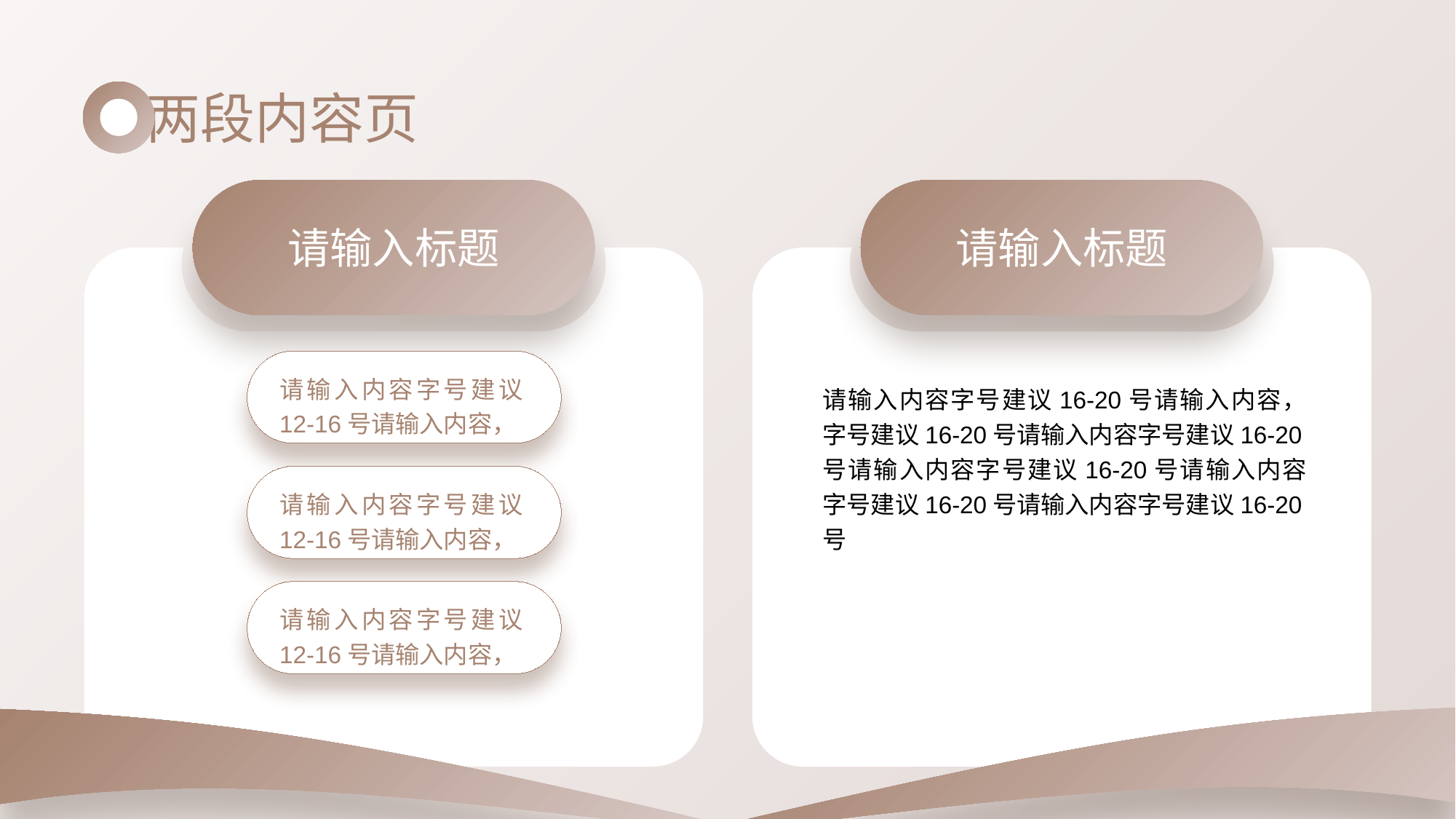

两段内容页

请输入标题

请输入内容字号建议12-16号请输入内容，

请输入内容字号建议12-16号请输入内容，

请输入内容字号建议12-16号请输入内容，

请输入标题

请输入内容字号建议16-20号请输入内容，字号建议16-20号请输入内容字号建议16-20号请输入内容字号建议16-20号请输入内容字号建议16-20号请输入内容字号建议16-20号